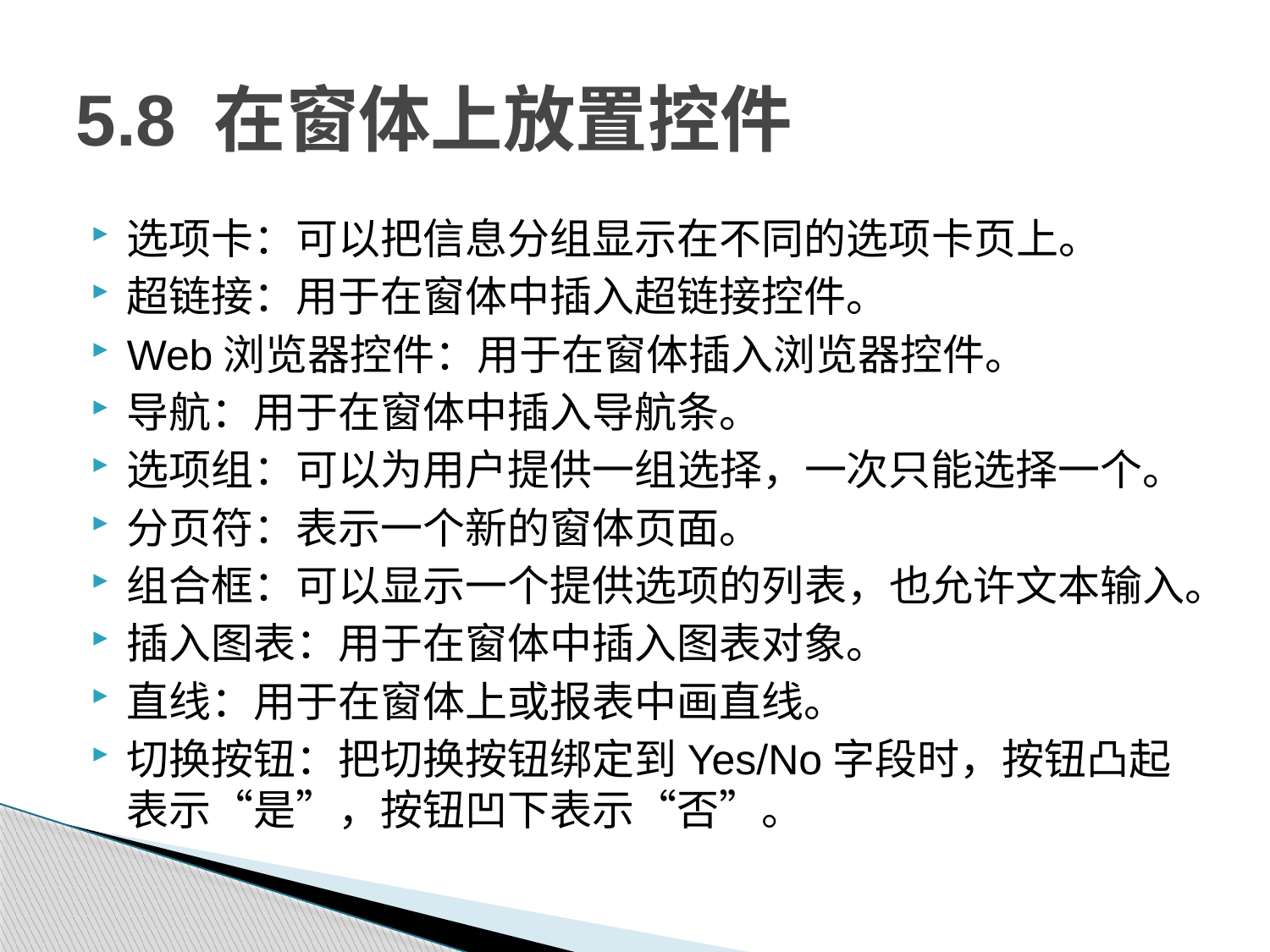

# 5.8 在窗体上放置控件
选项卡：可以把信息分组显示在不同的选项卡页上。
超链接：用于在窗体中插入超链接控件。
Web浏览器控件：用于在窗体插入浏览器控件。
导航：用于在窗体中插入导航条。
选项组：可以为用户提供一组选择，一次只能选择一个。
分页符：表示一个新的窗体页面。
组合框：可以显示一个提供选项的列表，也允许文本输入。
插入图表：用于在窗体中插入图表对象。
直线：用于在窗体上或报表中画直线。
切换按钮：把切换按钮绑定到Yes/No字段时，按钮凸起表示“是”，按钮凹下表示“否”。